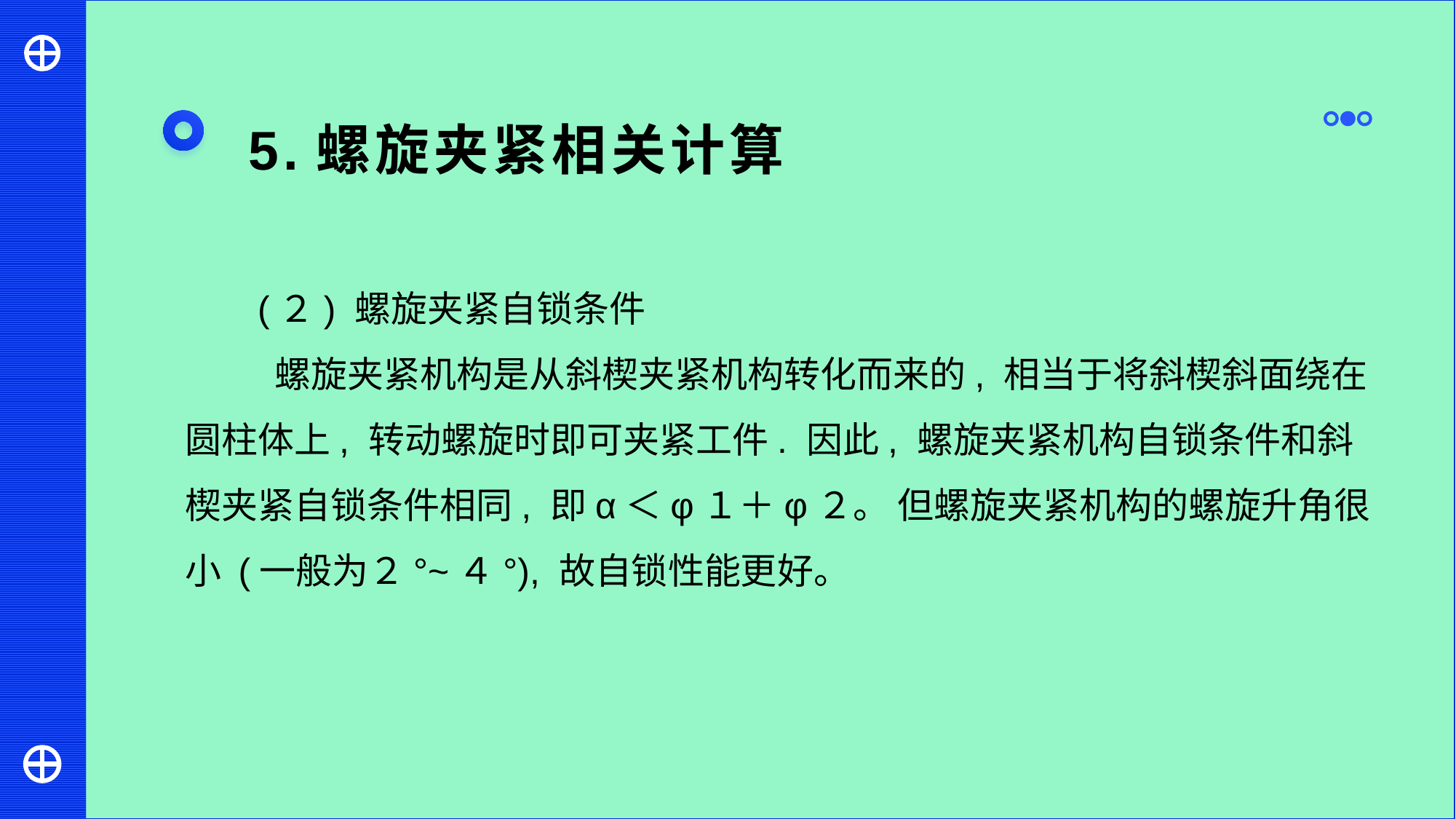

5.螺旋夹紧相关计算

(２) 螺旋夹紧自锁条件
 螺旋夹紧机构是从斜楔夹紧机构转化而来的, 相当于将斜楔斜面绕在圆柱体上, 转动螺旋时即可夹紧工件. 因此, 螺旋夹紧机构自锁条件和斜楔夹紧自锁条件相同, 即α＜φ１＋φ２。 但螺旋夹紧机构的螺旋升角很小 (一般为２°~４°), 故自锁性能更好。